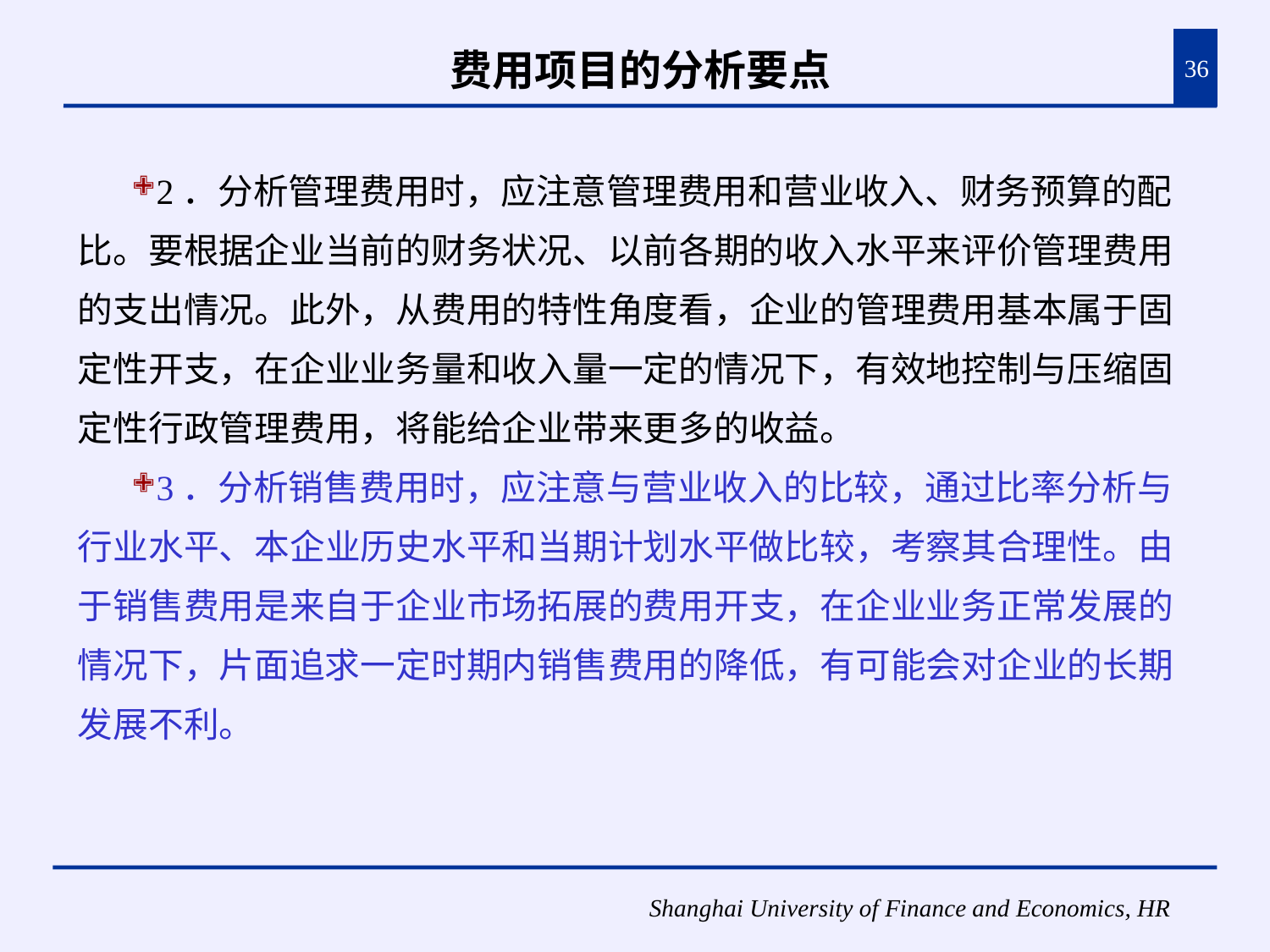

# 费用项目的分析要点
36
2．分析管理费用时，应注意管理费用和营业收入、财务预算的配比。要根据企业当前的财务状况、以前各期的收入水平来评价管理费用的支出情况。此外，从费用的特性角度看，企业的管理费用基本属于固定性开支，在企业业务量和收入量一定的情况下，有效地控制与压缩固定性行政管理费用，将能给企业带来更多的收益。
3．分析销售费用时，应注意与营业收入的比较，通过比率分析与行业水平、本企业历史水平和当期计划水平做比较，考察其合理性。由于销售费用是来自于企业市场拓展的费用开支，在企业业务正常发展的情况下，片面追求一定时期内销售费用的降低，有可能会对企业的长期发展不利。